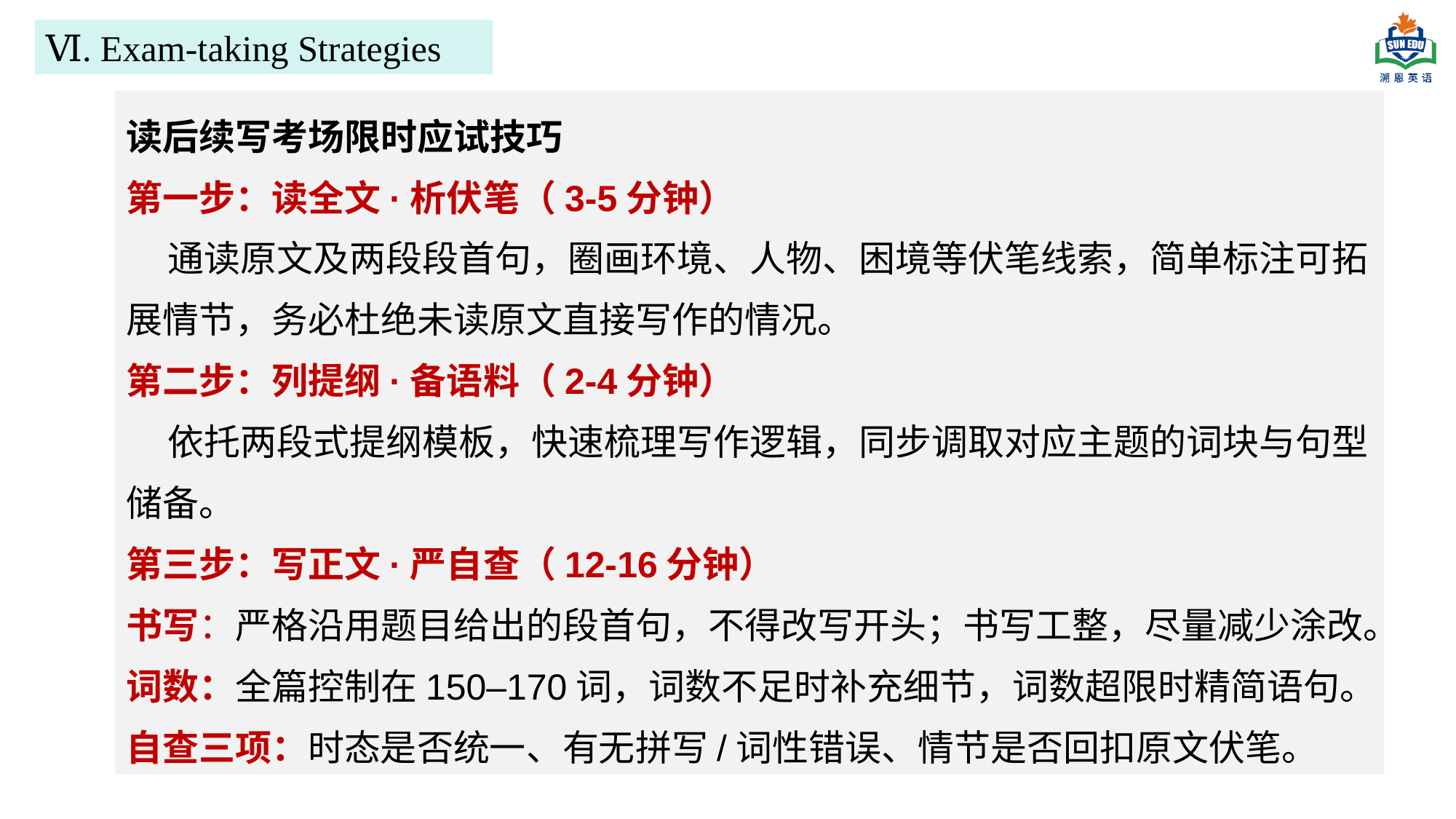

Ⅵ. Exam-taking Strategies
读后续写考场限时应试技巧
第一步：读全文·析伏笔（3-5分钟）
    通读原文及两段段首句，圈画环境、人物、困境等伏笔线索，简单标注可拓展情节，务必杜绝未读原文直接写作的情况。
第二步：列提纲·备语料（2-4分钟）
    依托两段式提纲模板，快速梳理写作逻辑，同步调取对应主题的词块与句型储备。
第三步：写正文·严自查（12-16分钟）
书写：严格沿用题目给出的段首句，不得改写开头；书写工整，尽量减少涂改。
词数：全篇控制在150–170词，词数不足时补充细节，词数超限时精简语句。
自查三项：时态是否统一、有无拼写/词性错误、情节是否回扣原文伏笔。